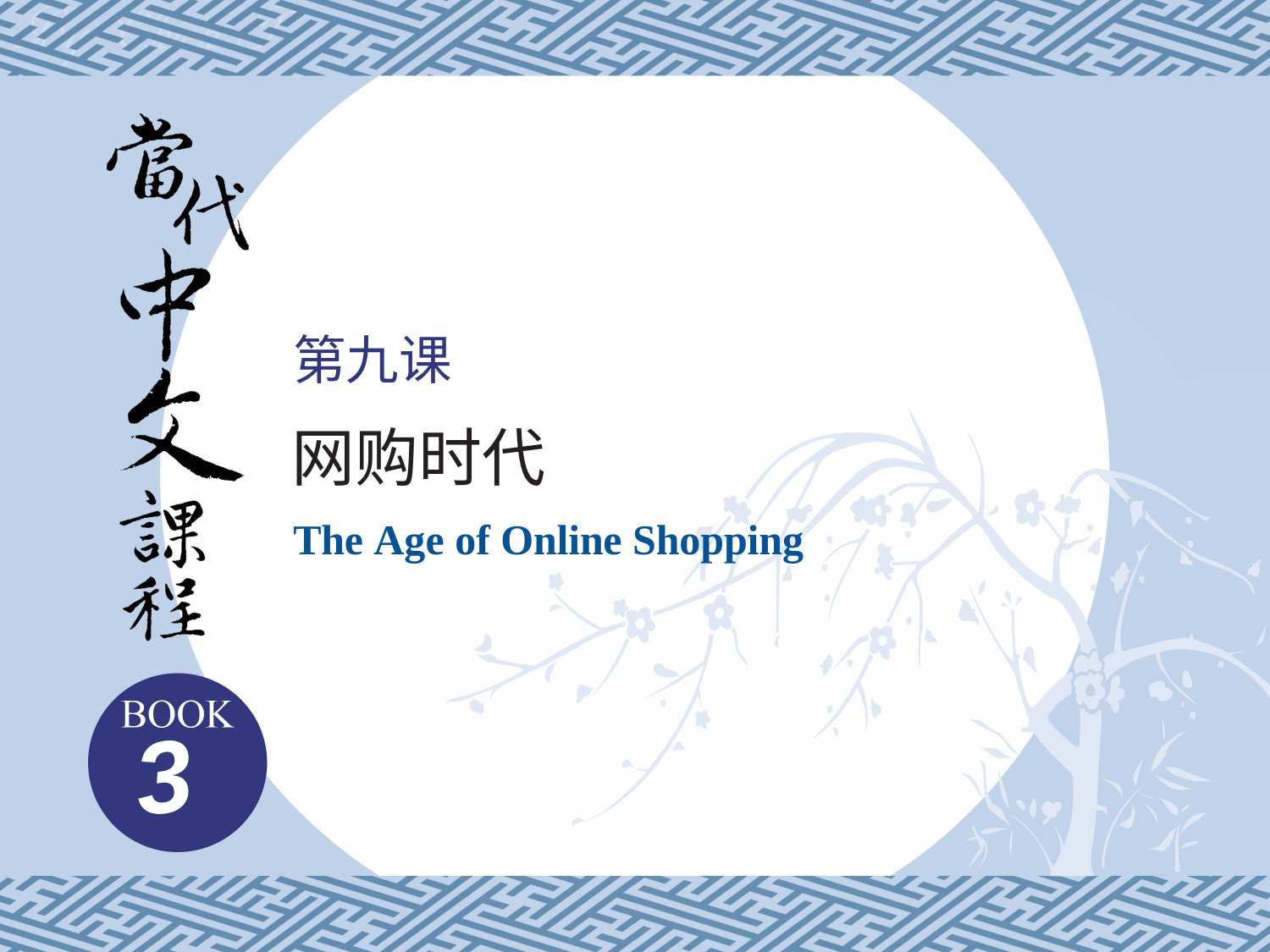

第九课
网购时代
The Age of Online Shopping
3